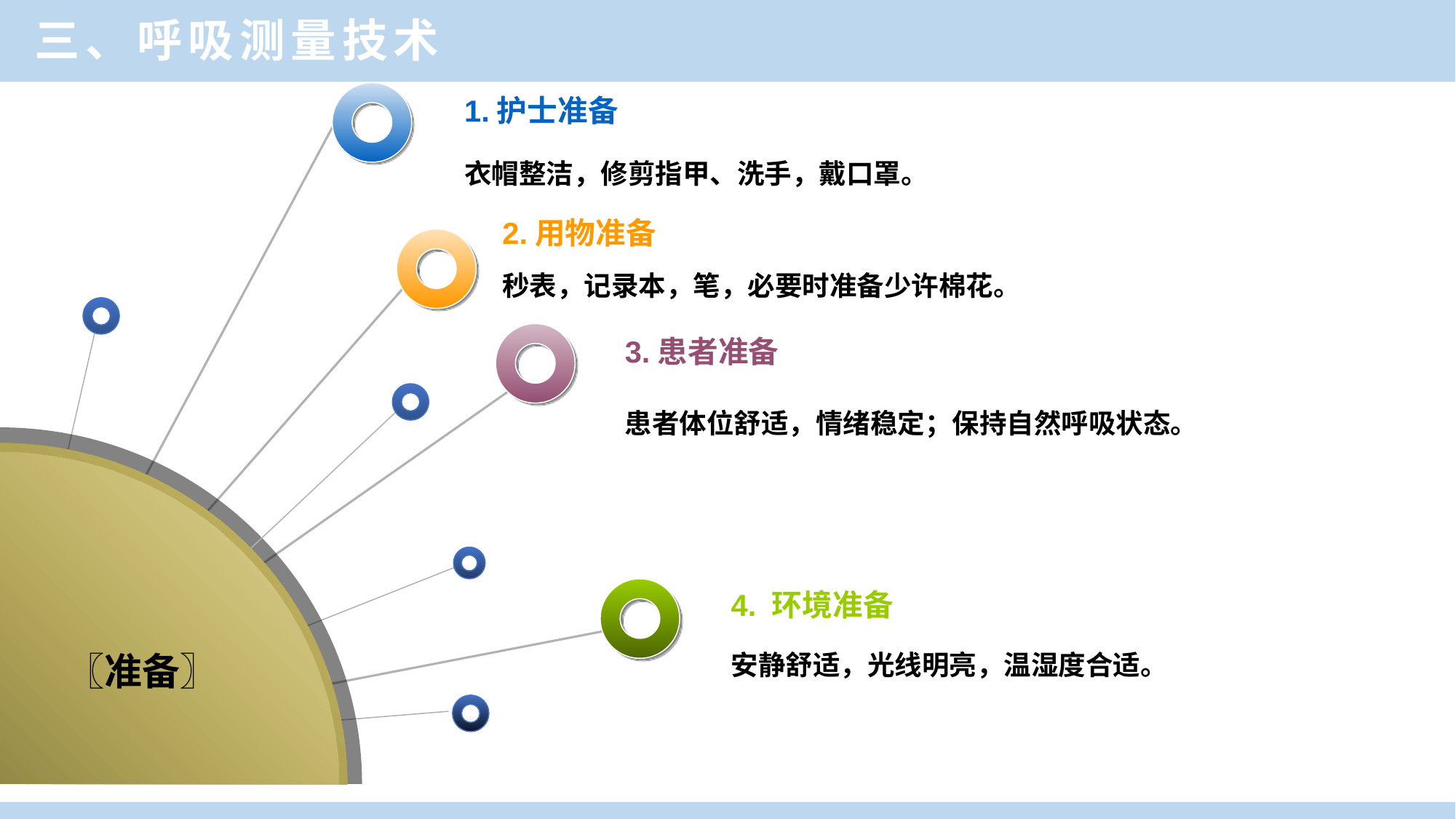

三、呼吸测量技术

1.护士准备

衣帽整洁，修剪指甲、洗手，戴口罩。
2.用物准备

秒表，记录本，笔，必要时准备少许棉花。

3.患者准备

患者体位舒适，情绪稳定；保持自然呼吸状态。

4. 环境准备

〖准备〗
安静舒适，光线明亮，温湿度合适。